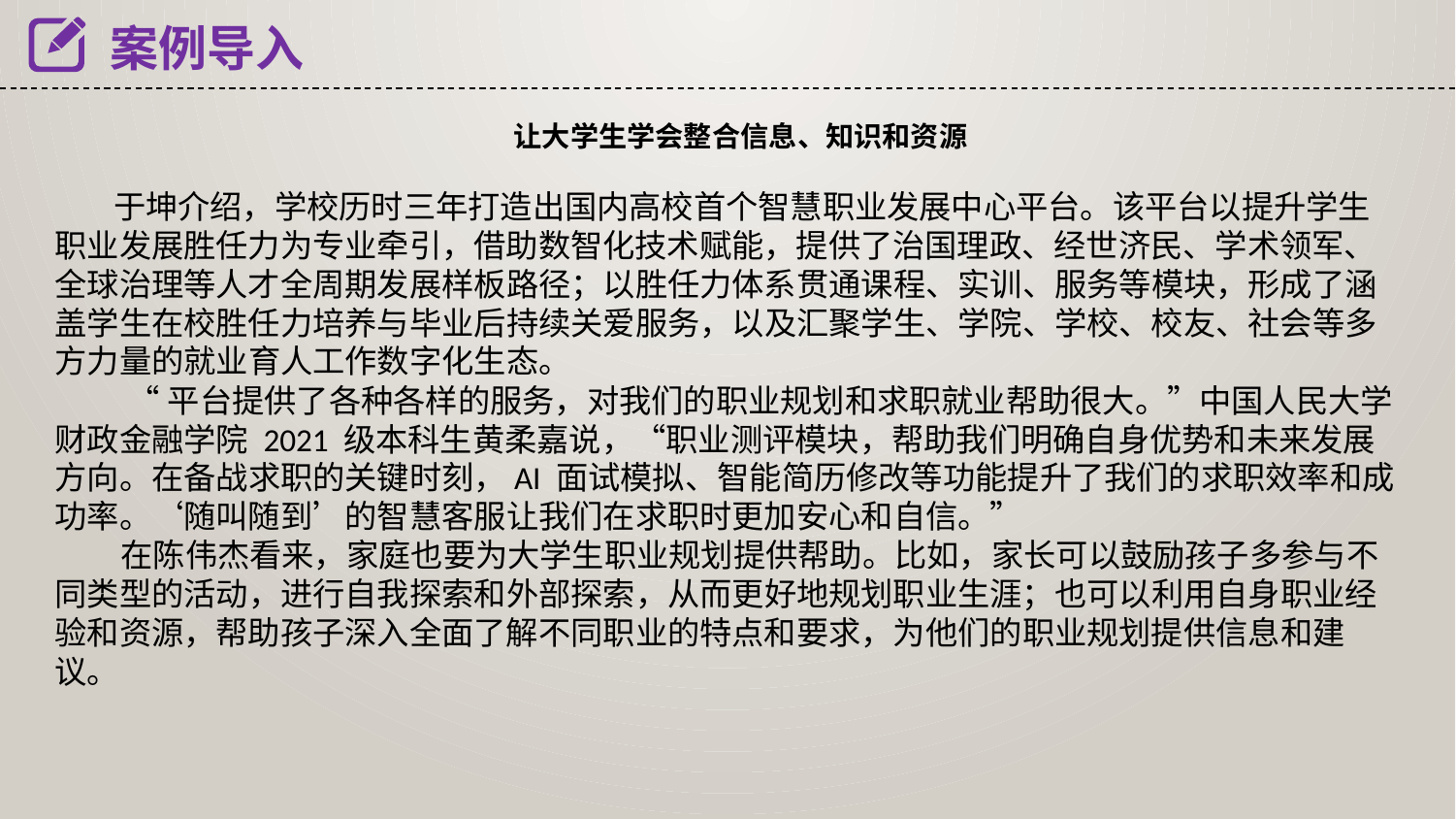

案例导入

   让大学生学会整合信息、知识和资源

       于坤介绍，学校历时三年打造出国内高校首个智慧职业发展中心平台。该平台以提升学生职业发展胜任力为专业牵引，借助数智化技术赋能，提供了治国理政、经世济民、学术领军、全球治理等人才全周期发展样板路径；以胜任力体系贯通课程、实训、服务等模块，形成了涵盖学生在校胜任力培养与毕业后持续关爱服务，以及汇聚学生、学院、学校、校友、社会等多方力量的就业育人工作数字化生态。
          “平台提供了各种各样的服务，对我们的职业规划和求职就业帮助很大。”中国人民大学财政金融学院 2021 级本科生黄柔嘉说，“职业测评模块，帮助我们明确自身优势和未来发展方向。在备战求职的关键时刻，AI 面试模拟、智能简历修改等功能提升了我们的求职效率和成功率。‘随叫随到’的智慧客服让我们在求职时更加安心和自信。”
        在陈伟杰看来，家庭也要为大学生职业规划提供帮助。比如，家长可以鼓励孩子多参与不同类型的活动，进行自我探索和外部探索，从而更好地规划职业生涯；也可以利用自身职业经验和资源，帮助孩子深入全面了解不同职业的特点和要求，为他们的职业规划提供信息和建议。

5